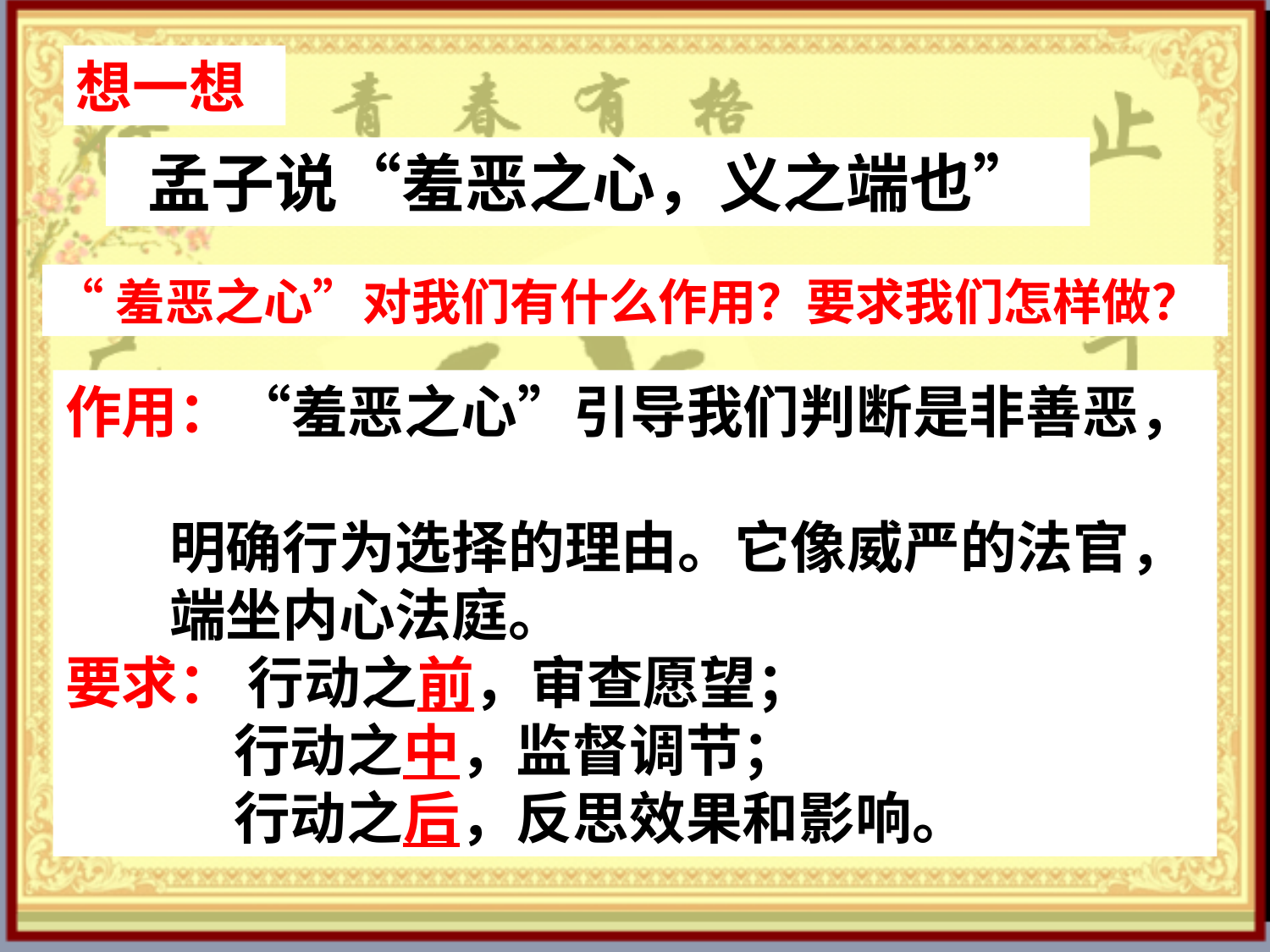

想一想
 孟子说“羞恶之心，义之端也”
“羞恶之心”对我们有什么作用？要求我们怎样做？
作用：“羞恶之心”引导我们判断是非善恶，
       明确行为选择的理由。它像威严的法官，
       端坐内心法庭。
要求： 行动之前，审查愿望；
            行动之中，监督调节；
            行动之后，反思效果和影响。